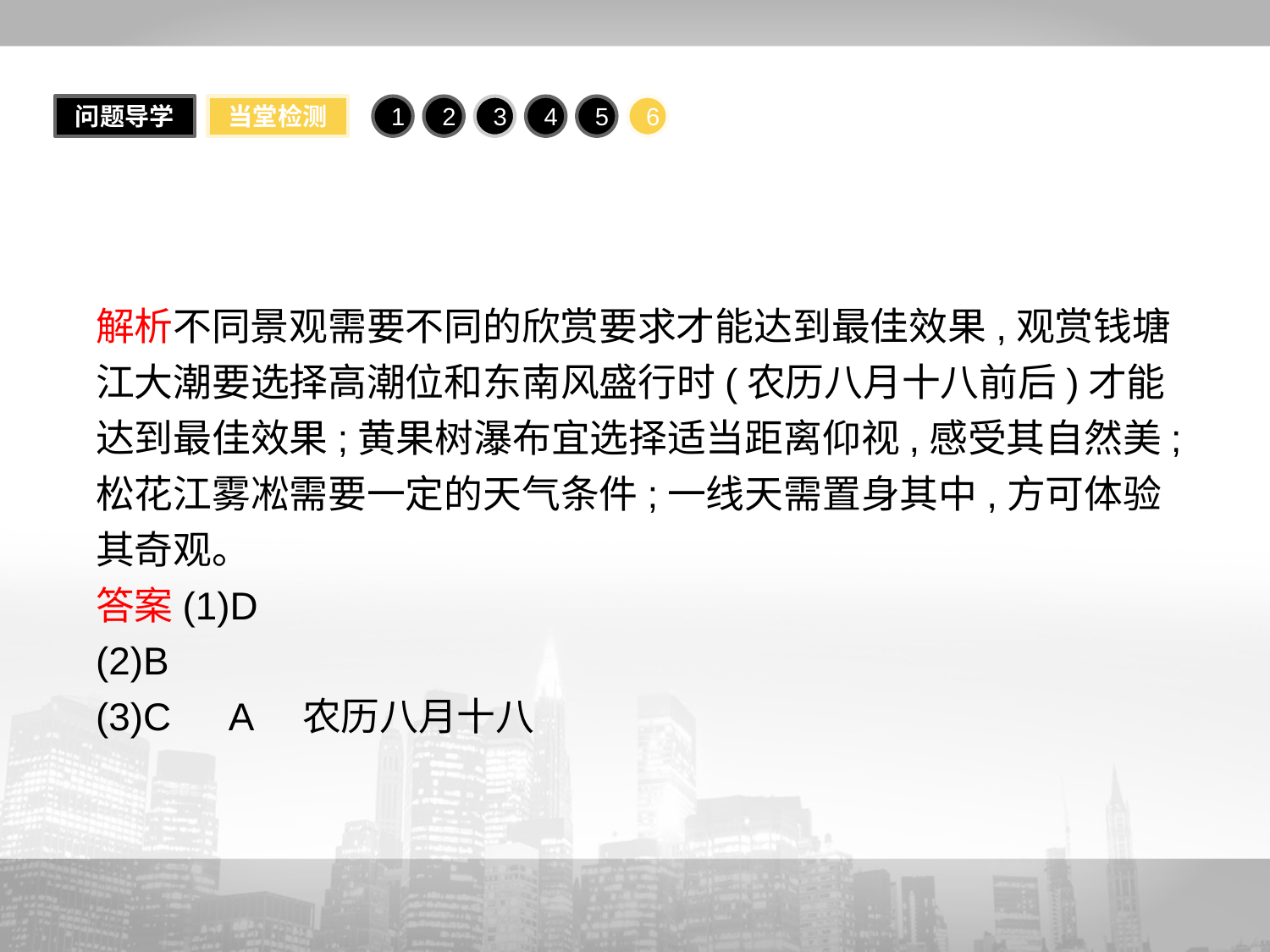

问题导学
当堂检测
1
2
3
4
5
6
解析不同景观需要不同的欣赏要求才能达到最佳效果,观赏钱塘江大潮要选择高潮位和东南风盛行时(农历八月十八前后)才能达到最佳效果;黄果树瀑布宜选择适当距离仰视,感受其自然美;松花江雾凇需要一定的天气条件;一线天需置身其中,方可体验其奇观。
答案(1)D
(2)B
(3)C　A　农历八月十八